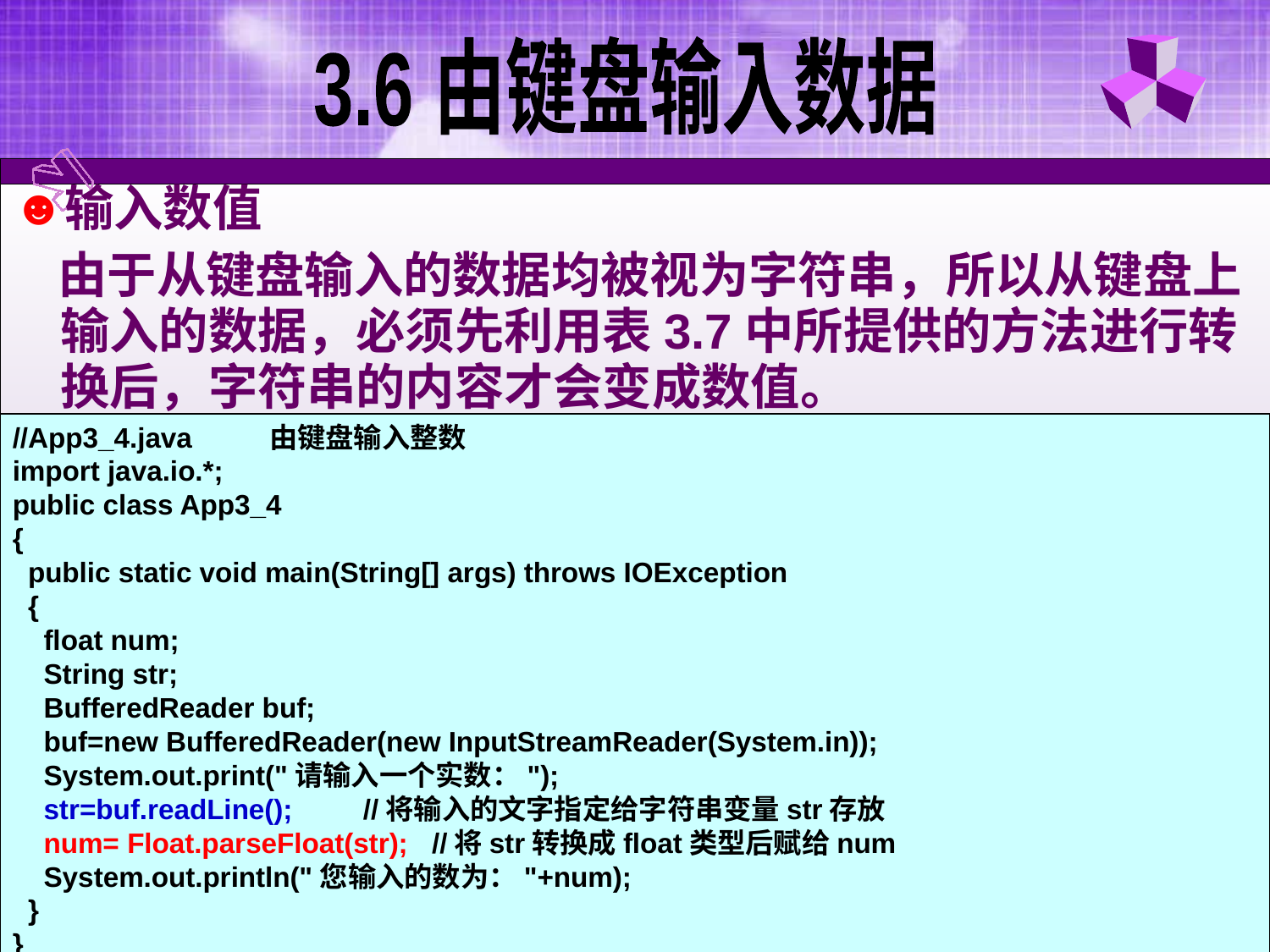

3.6 由键盘输入数据

输入数值
   由于从键盘输入的数据均被视为字符串，所以从键盘上输入的数据，必须先利用表3.7中所提供的方法进行转换后，字符串的内容才会变成数值。

//App3_4.java         由键盘输入整数
import java.io.*;
public class App3_4
{
  public static void main(String[] args) throws IOException
  {
    float num;
    String str;
    BufferedReader buf;
    buf=new BufferedReader(new InputStreamReader(System.in));
    System.out.print("请输入一个实数：");
    str=buf.readLine();         //将输入的文字指定给字符串变量str存放
    num= Float.parseFloat(str);   //将str转换成float类型后赋给num
    System.out.println("您输入的数为："+num);
  }
}
15